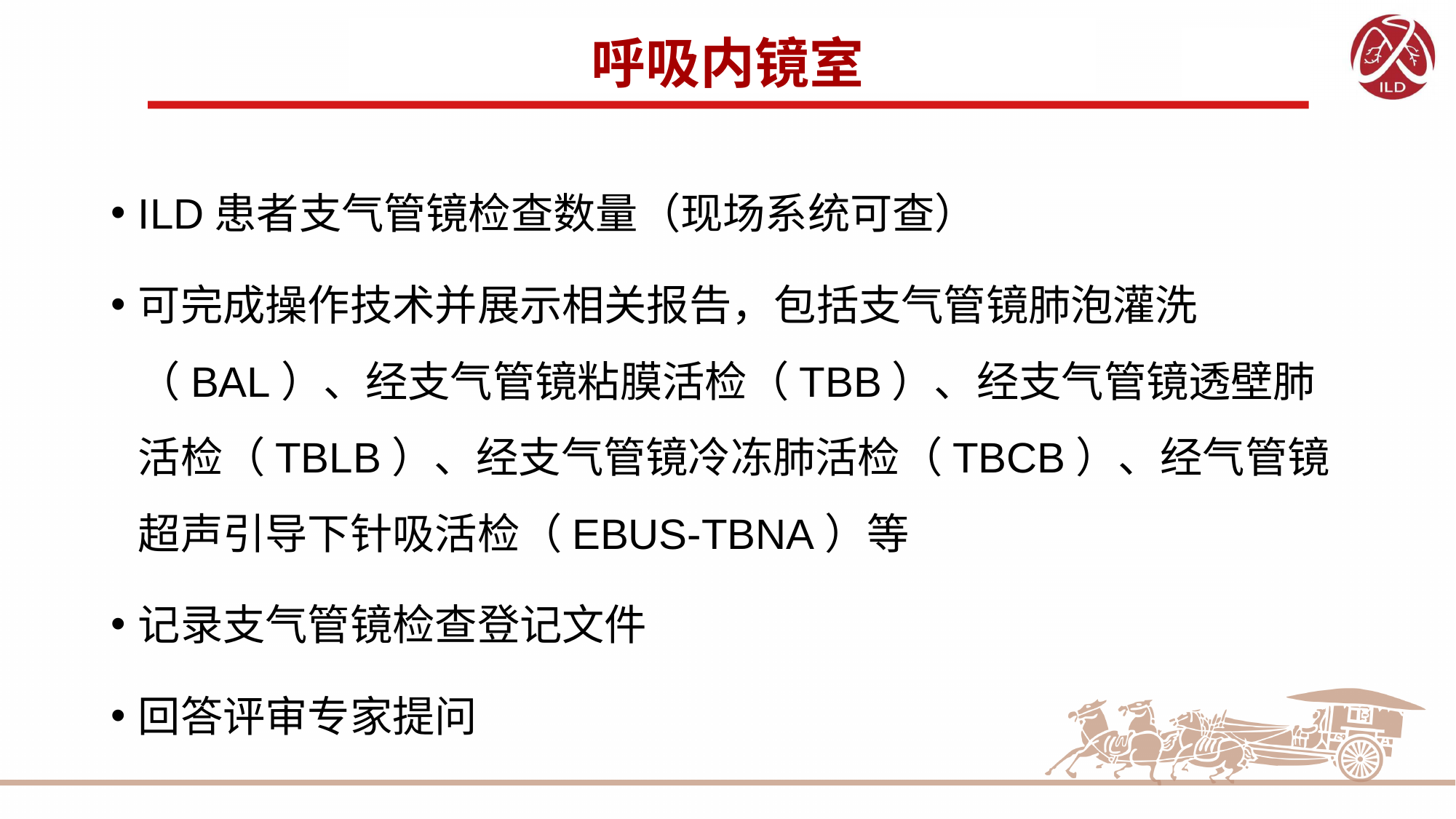

# 呼吸内镜室
ILD患者支气管镜检查数量（现场系统可查）
可完成操作技术并展示相关报告，包括支气管镜肺泡灌洗（BAL）、经支气管镜粘膜活检（TBB）、经支气管镜透壁肺活检（TBLB）、经支气管镜冷冻肺活检（TBCB）、经气管镜超声引导下针吸活检（EBUS-TBNA）等
记录支气管镜检查登记文件
回答评审专家提问